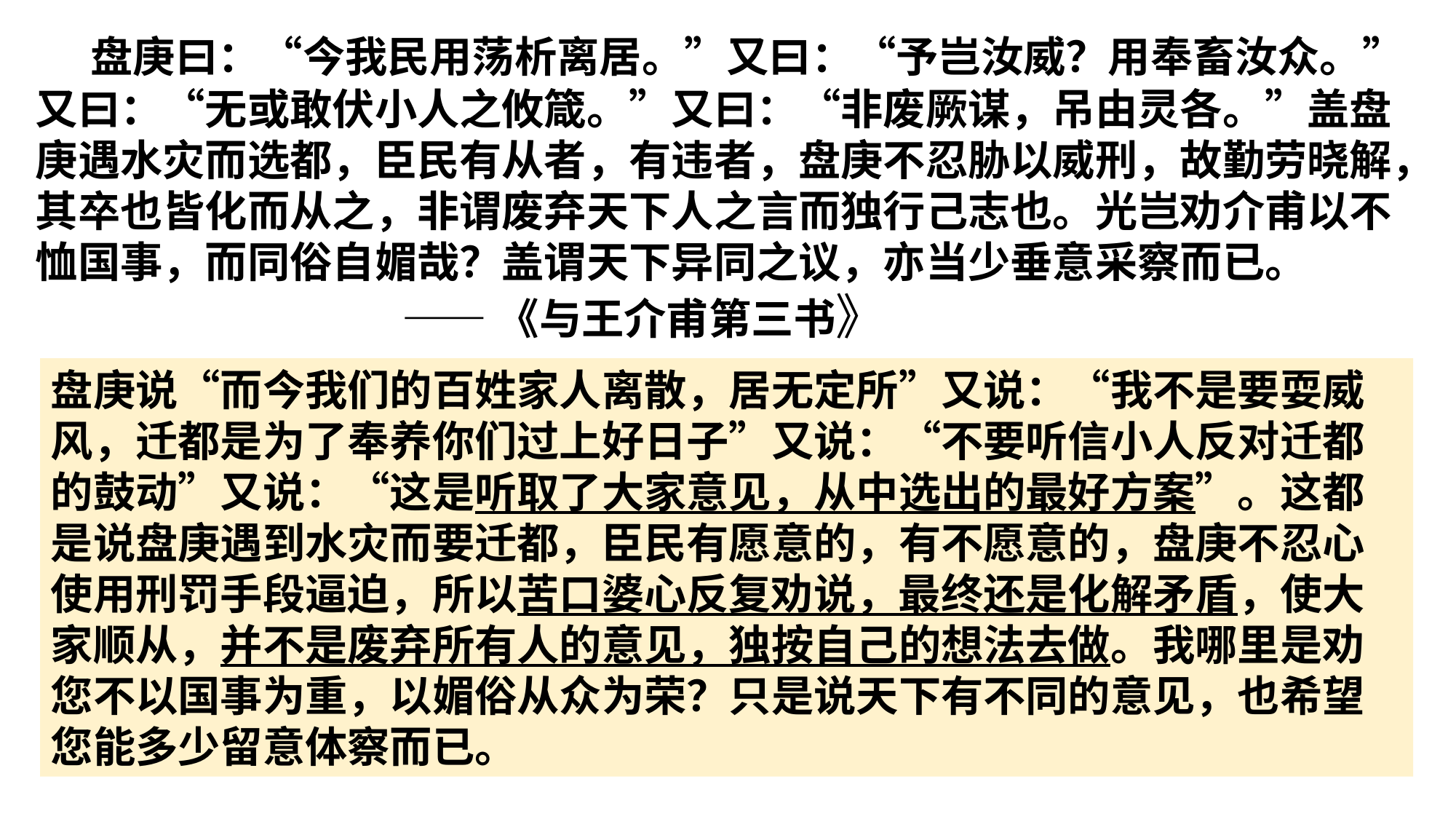

盘庚曰：“今我民用荡析离居。”又曰：“予岂汝威？用奉畜汝众。”又曰：“无或敢伏小人之攸箴。”又曰：“非废厥谋，吊由灵各。”盖盘庚遇水灾而选都，臣民有从者，有违者，盘庚不忍胁以威刑，故勤劳晓解，其卒也皆化而从之，非谓废弃天下人之言而独行己志也。光岂劝介甫以不恤国事，而同俗自媚哉？盖谓天下异同之议，亦当少垂意采察而已。
                                      ——《与王介甫第三书》
盘庚说“而今我们的百姓家人离散，居无定所”又说：“我不是要耍威风，迁都是为了奉养你们过上好日子”又说：“不要听信小人反对迁都的鼓动”又说：“这是听取了大家意见，从中选出的最好方案”。这都是说盘庚遇到水灾而要迁都，臣民有愿意的，有不愿意的，盘庚不忍心使用刑罚手段逼迫，所以苦口婆心反复劝说，最终还是化解矛盾，使大家顺从，并不是废弃所有人的意见，独按自己的想法去做。我哪里是劝您不以国事为重，以媚俗从众为荣？只是说天下有不同的意见，也希望您能多少留意体察而已。